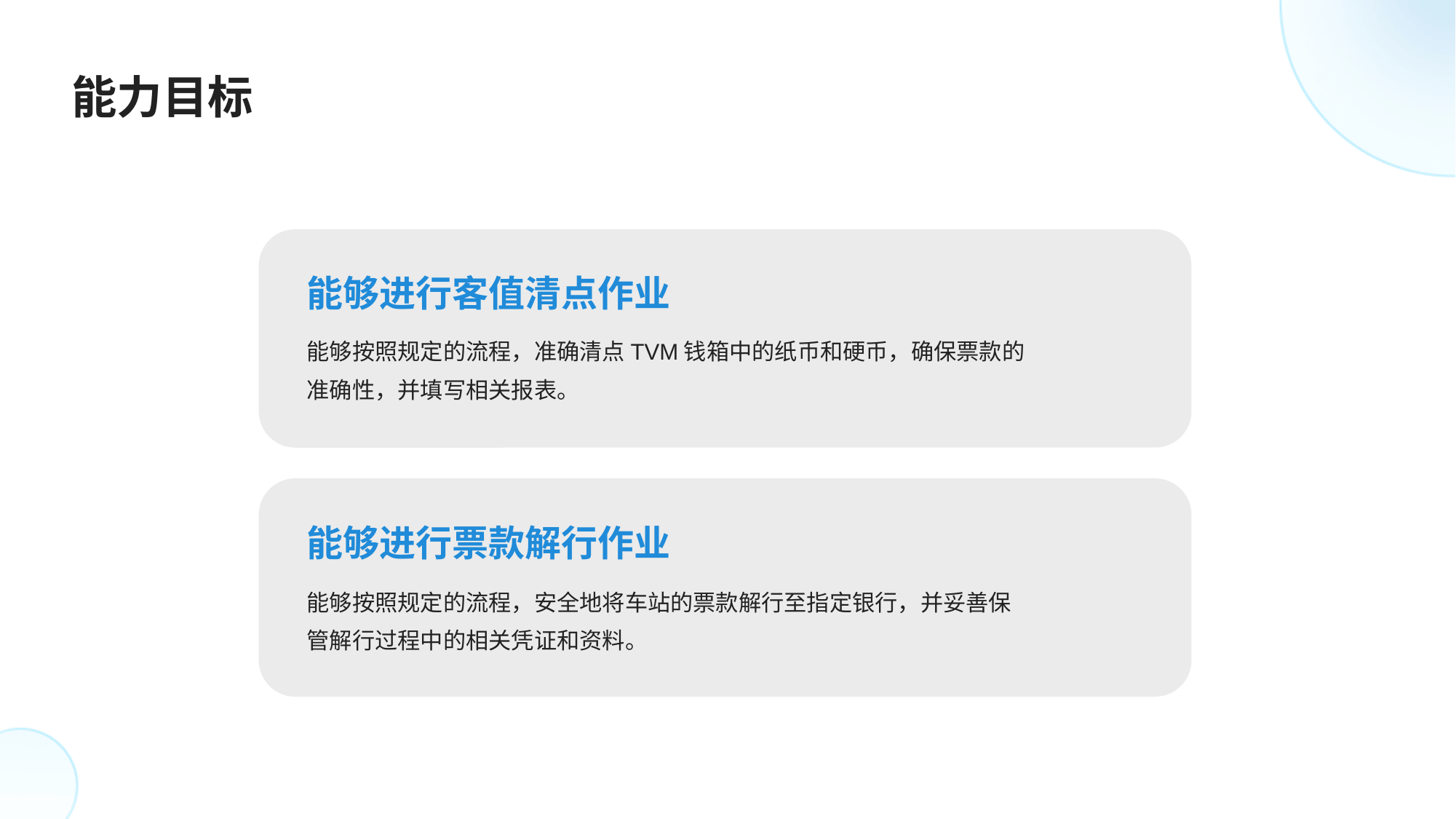

能力目标

能够进行客值清点作业
能够按照规定的流程，准确清点TVM钱箱中的纸币和硬币，确保票款的准确性，并填写相关报表。

能够进行票款解行作业
能够按照规定的流程，安全地将车站的票款解行至指定银行，并妥善保管解行过程中的相关凭证和资料。